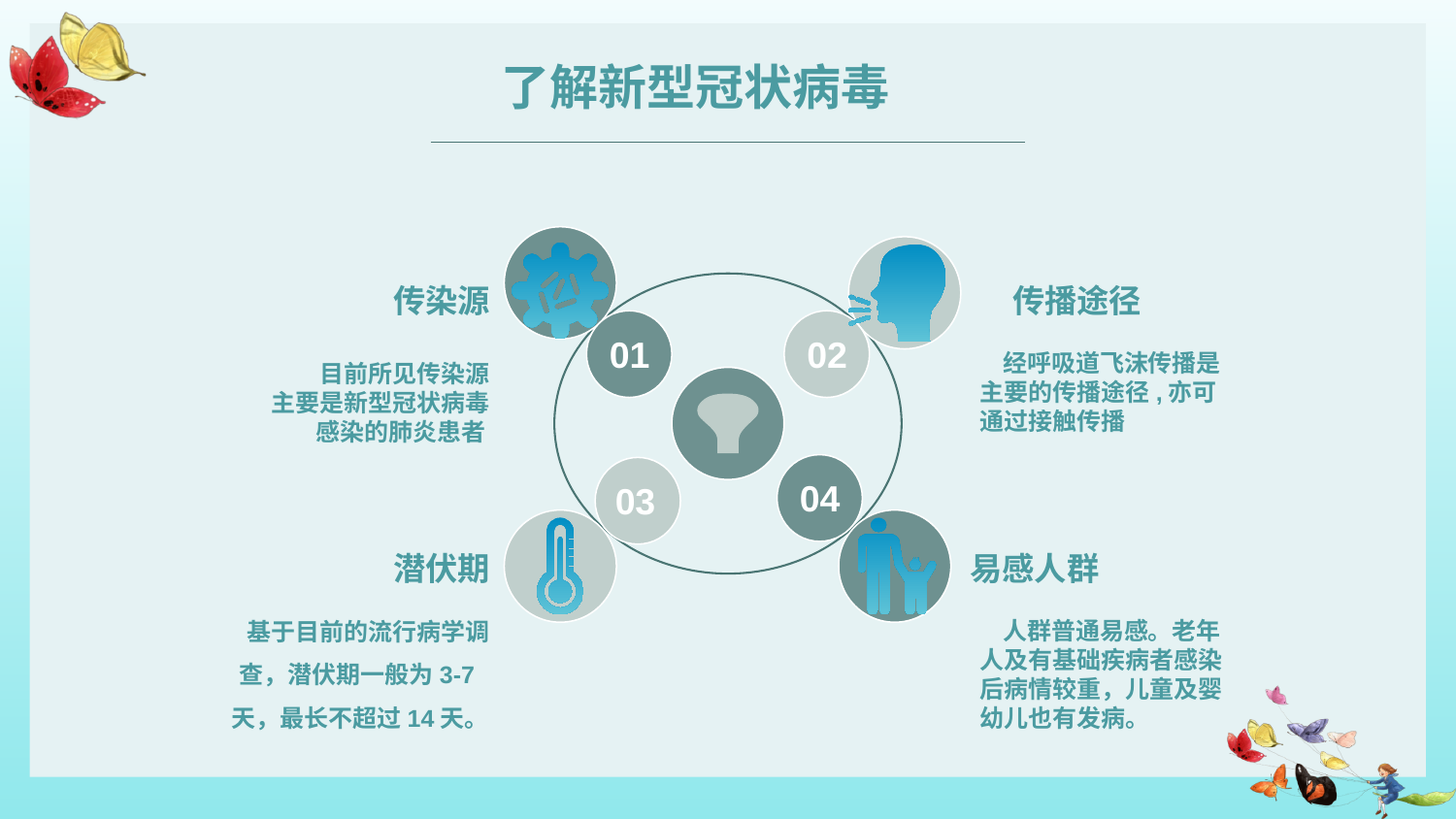

了解新型冠状病毒

01

02

传染源
    目前所见传染源主要是新型冠状病毒感染的肺炎患者

传播途径
   经呼吸道飞沫传播是主要的传播途径,亦可通过接触传播

04

03

潜伏期
  基于目前的流行病学调查，潜伏期一般为3-7天，最长不超过14天。
易感人群
   人群普通易感。老年人及有基础疾病者感染后病情较重，儿童及婴幼儿也有发病。